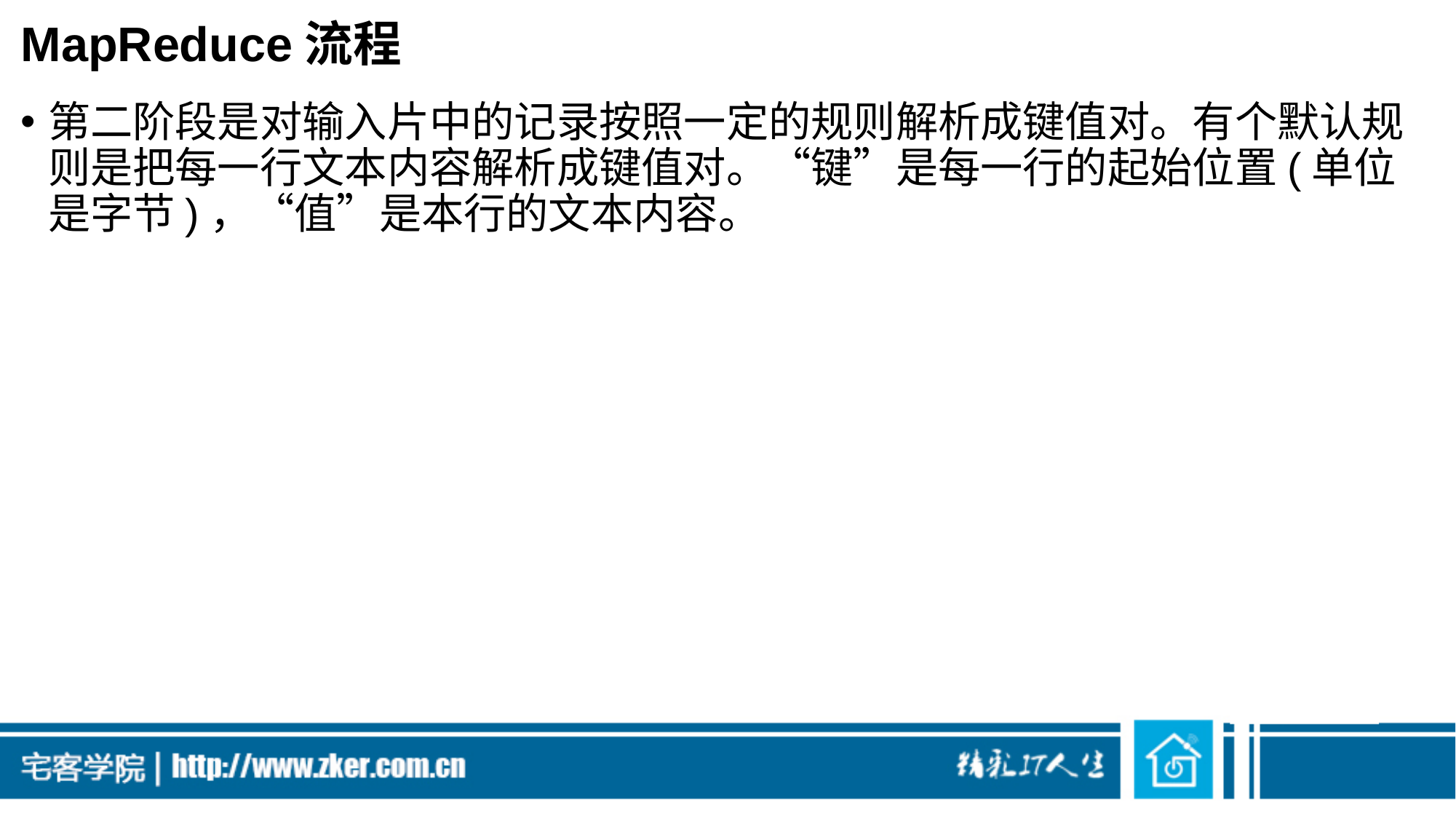

# MapReduce流程
第二阶段是对输入片中的记录按照一定的规则解析成键值对。有个默认规则是把每一行文本内容解析成键值对。“键”是每一行的起始位置(单位是字节)，“值”是本行的文本内容。